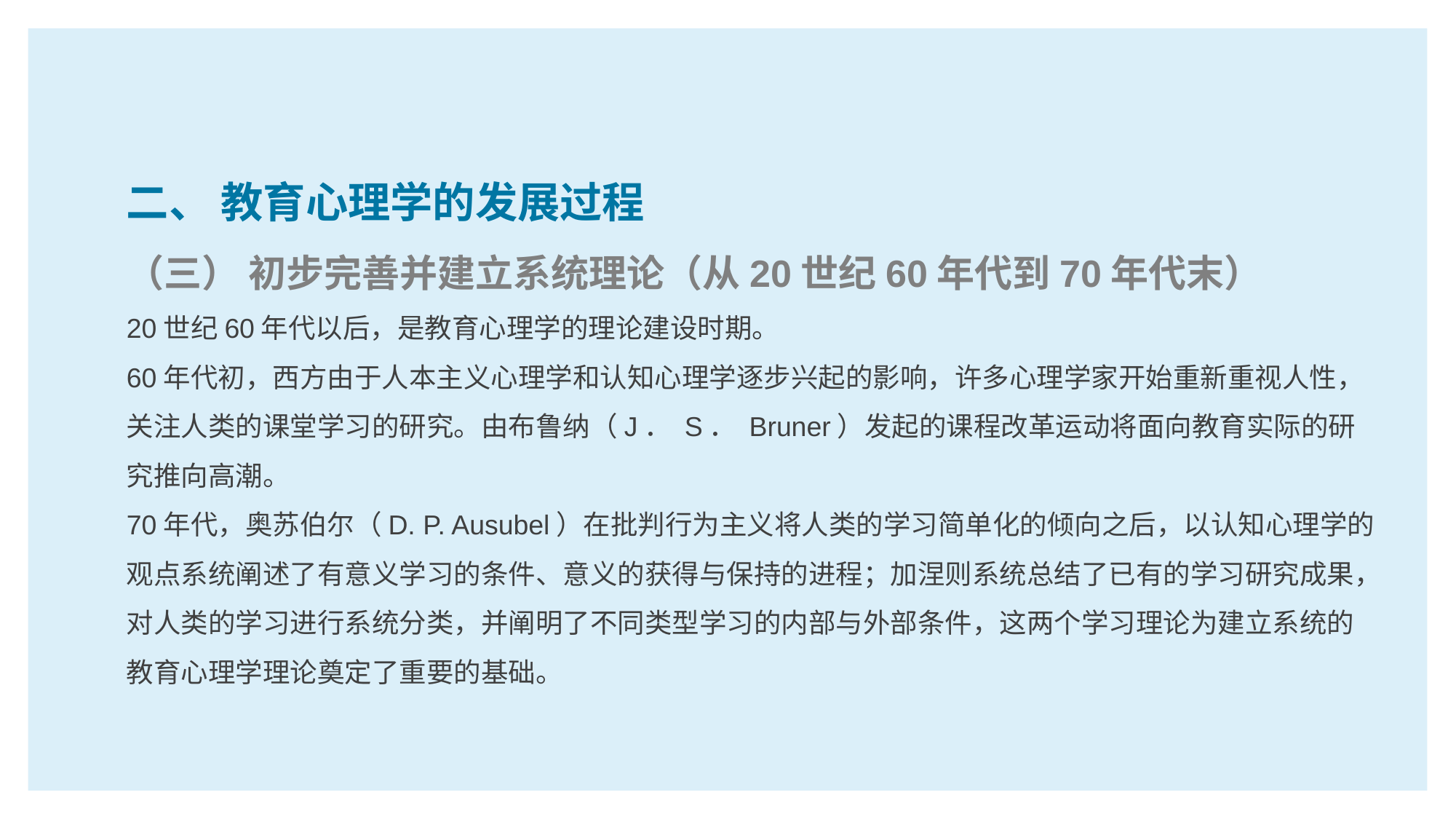

二、 教育心理学的发展过程
（三） 初步完善并建立系统理论（从20世纪60年代到70年代末）
20世纪60年代以后，是教育心理学的理论建设时期。
60年代初，西方由于人本主义心理学和认知心理学逐步兴起的影响，许多心理学家开始重新重视人性，关注人类的课堂学习的研究。由布鲁纳（J． S． Bruner）发起的课程改革运动将面向教育实际的研究推向高潮。
70年代，奥苏伯尔（D. P. Ausubel）在批判行为主义将人类的学习简单化的倾向之后，以认知心理学的观点系统阐述了有意义学习的条件、意义的获得与保持的进程；加涅则系统总结了已有的学习研究成果，对人类的学习进行系统分类，并阐明了不同类型学习的内部与外部条件，这两个学习理论为建立系统的教育心理学理论奠定了重要的基础。